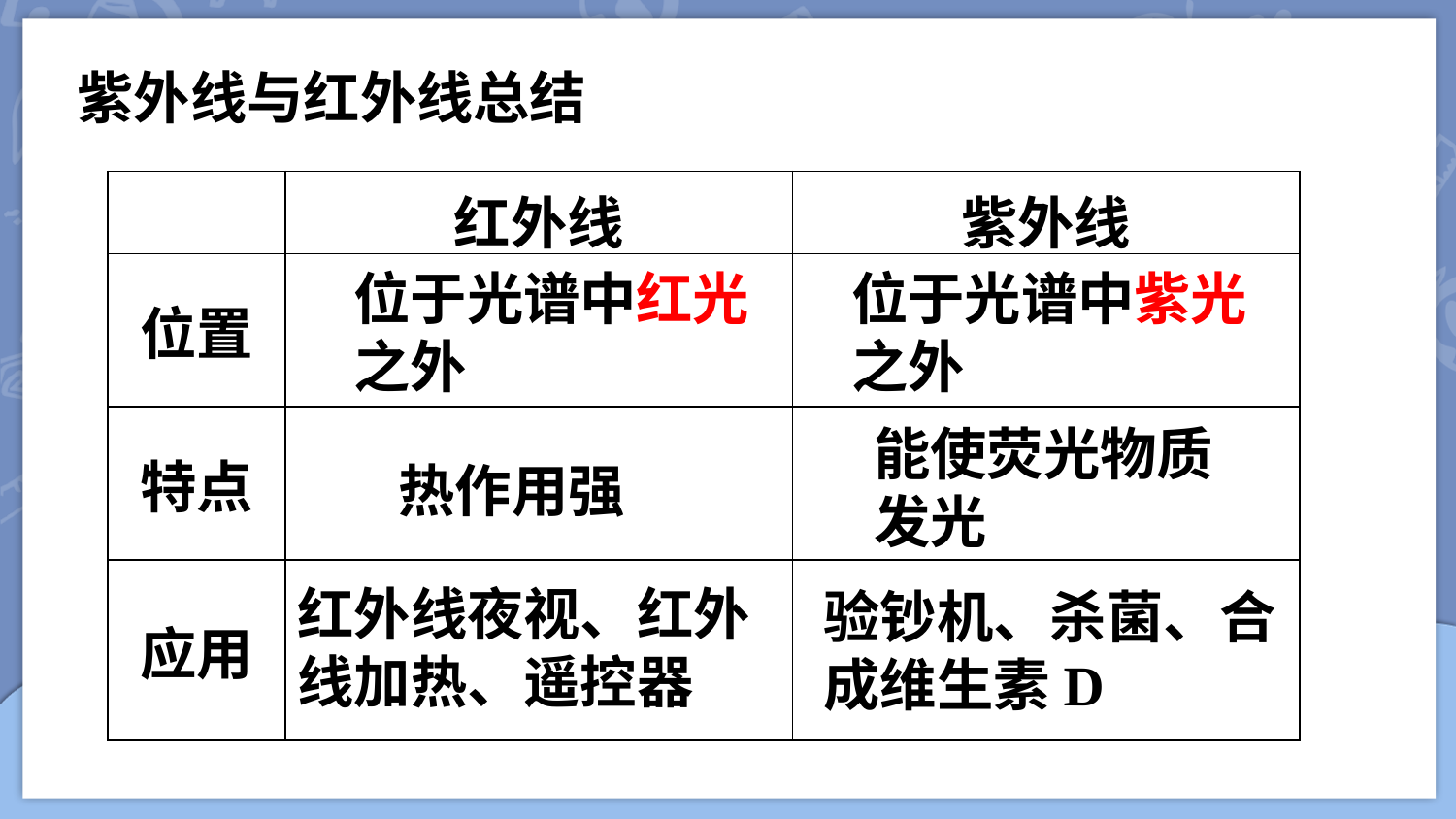

紫外线与红外线总结
|  | 红外线 | 紫外线 |
| --- | --- | --- |
| 位置 |  |  |
| 特点 |  |  |
| 应用 |  |  |
位于光谱中红光之外
位于光谱中紫光之外
能使荧光物质发光
热作用强
红外线夜视、红外线加热、遥控器
验钞机、杀菌、合成维生素D